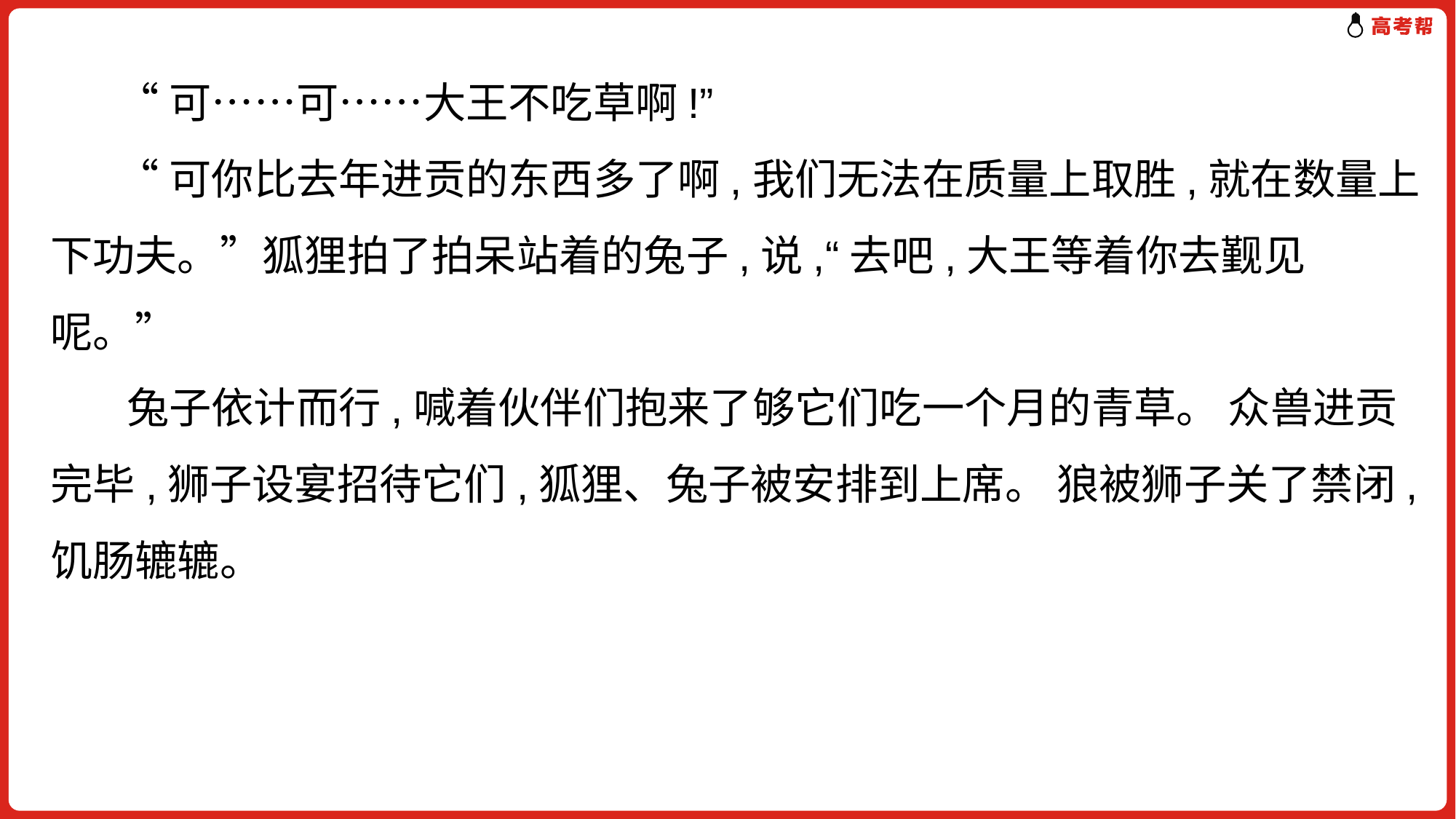

“可……可……大王不吃草啊!”
       “可你比去年进贡的东西多了啊,我们无法在质量上取胜,就在数量上下功夫。”狐狸拍了拍呆站着的兔子,说,“去吧,大王等着你去觐见呢。”
       兔子依计而行,喊着伙伴们抱来了够它们吃一个月的青草。 众兽进贡完毕,狮子设宴招待它们,狐狸、兔子被安排到上席。 狼被狮子关了禁闭,饥肠辘辘。